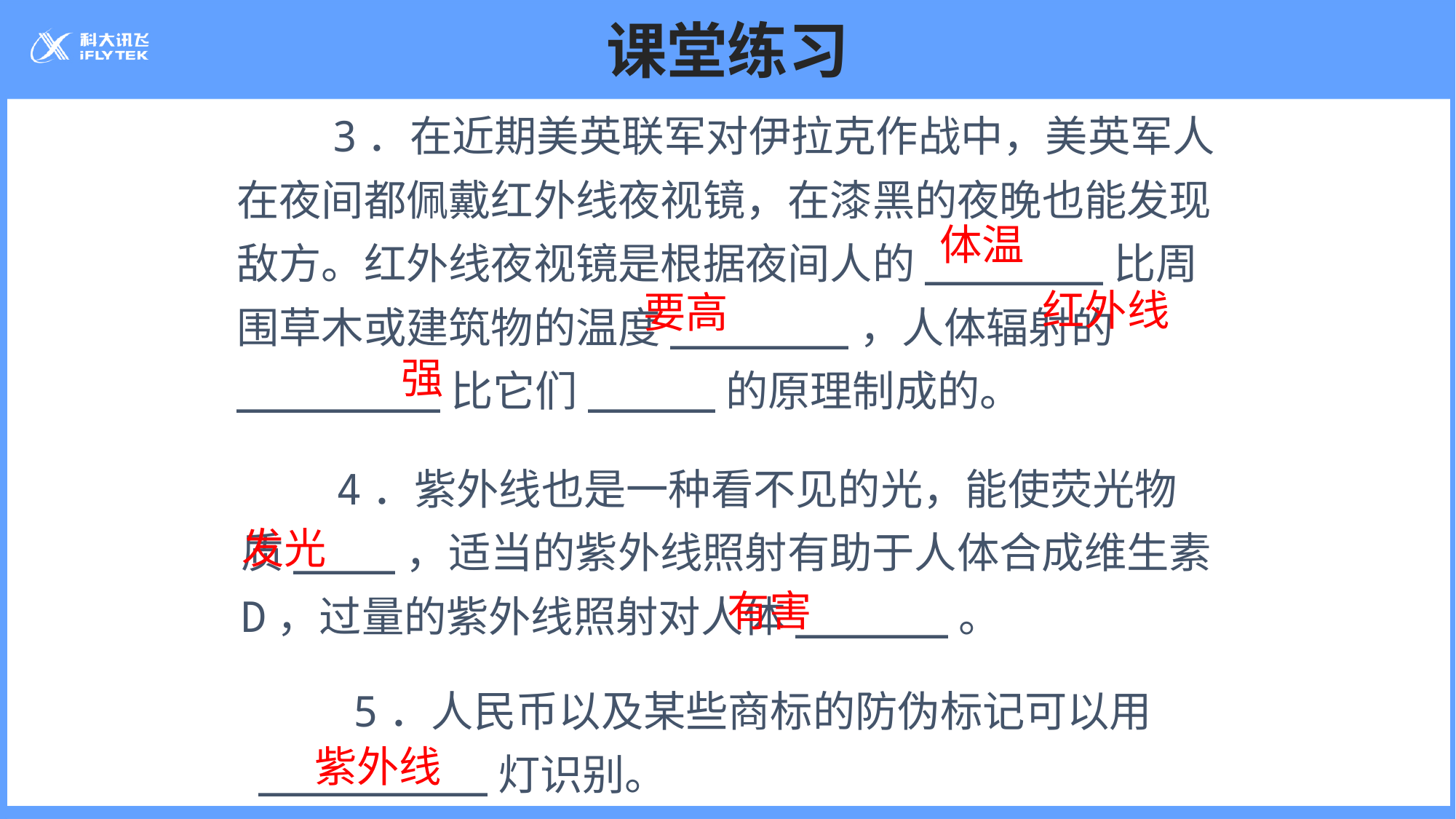

# 课堂练习
　　3．在近期美英联军对伊拉克作战中，美英军人在夜间都佩戴红外线夜视镜，在漆黑的夜晚也能发现敌方。红外线夜视镜是根据夜间人的_______比周围草木或建筑物的温度_______，人体辐射的________比它们_____的原理制成的。
体温
红外线
要高
强
　　4．紫外线也是一种看不见的光，能使荧光物质____，适当的紫外线照射有助于人体合成维生素D，过量的紫外线照射对人体______。
发光
有害
　　5．人民币以及某些商标的防伪标记可以用_________灯识别。
紫外线